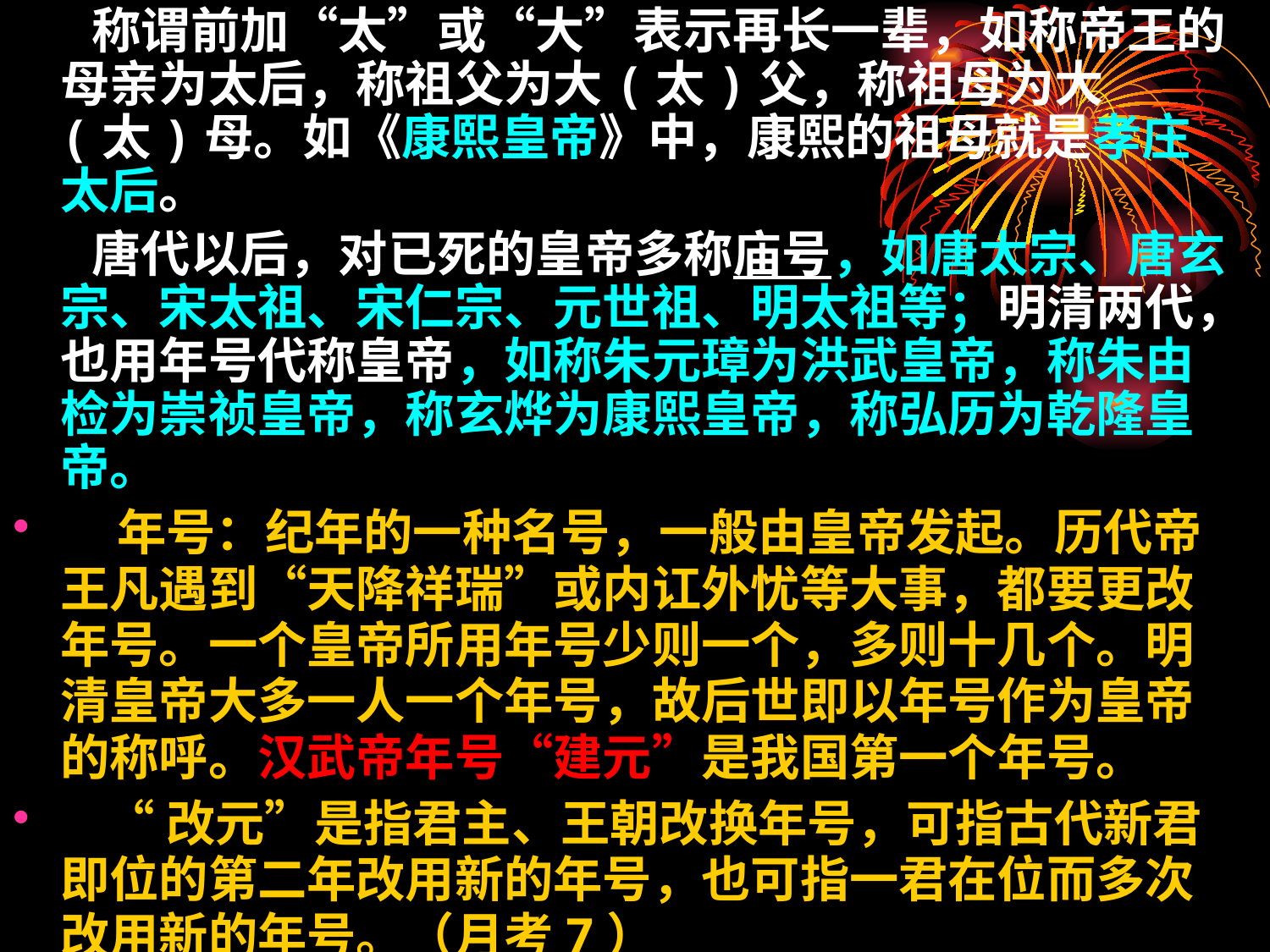

称谓前加“太”或“大”表示再长一辈，如称帝王的母亲为太后，称祖父为大(太)父，称祖母为大(太)母。如《康熙皇帝》中，康熙的祖母就是孝庄太后。
      唐代以后，对已死的皇帝多称庙号，如唐太宗、唐玄宗、宋太祖、宋仁宗、元世祖、明太祖等；明清两代，也用年号代称皇帝，如称朱元璋为洪武皇帝，称朱由检为崇祯皇帝，称玄烨为康熙皇帝，称弘历为乾隆皇帝。
    年号：纪年的一种名号，一般由皇帝发起。历代帝王凡遇到“天降祥瑞”或内讧外忧等大事，都要更改年号。一个皇帝所用年号少则一个，多则十几个。明清皇帝大多一人一个年号，故后世即以年号作为皇帝的称呼。汉武帝年号“建元”是我国第一个年号。
    “改元”是指君主、王朝改换年号，可指古代新君即位的第二年改用新的年号，也可指一君在位而多次改用新的年号。（月考7）